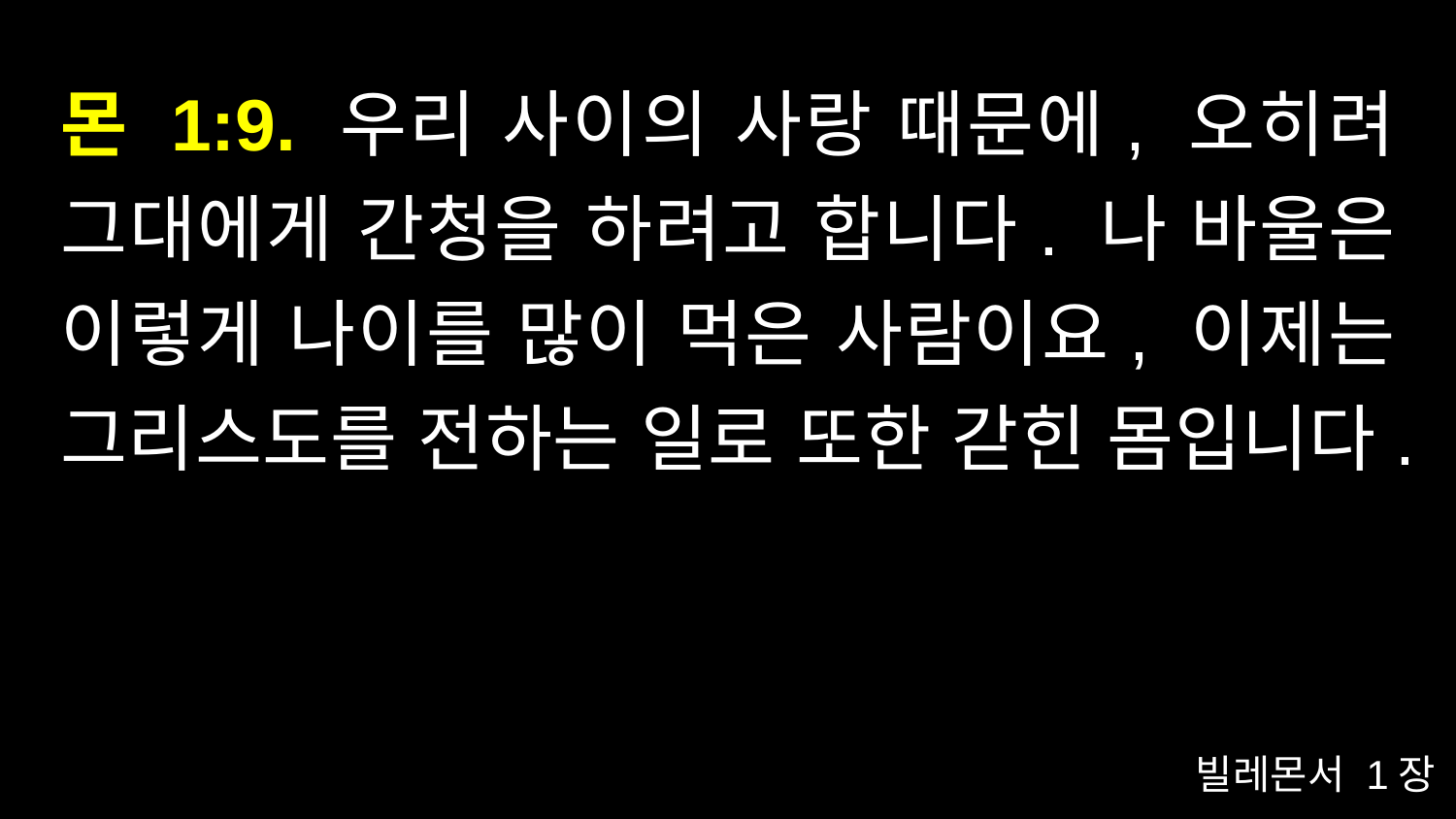

# 몬 1:9. 우리 사이의 사랑 때문에, 오히려 그대에게 간청을 하려고 합니다. 나 바울은 이렇게 나이를 많이 먹은 사람이요, 이제는 그리스도를 전하는 일로 또한 갇힌 몸입니다.
빌레몬서 1장